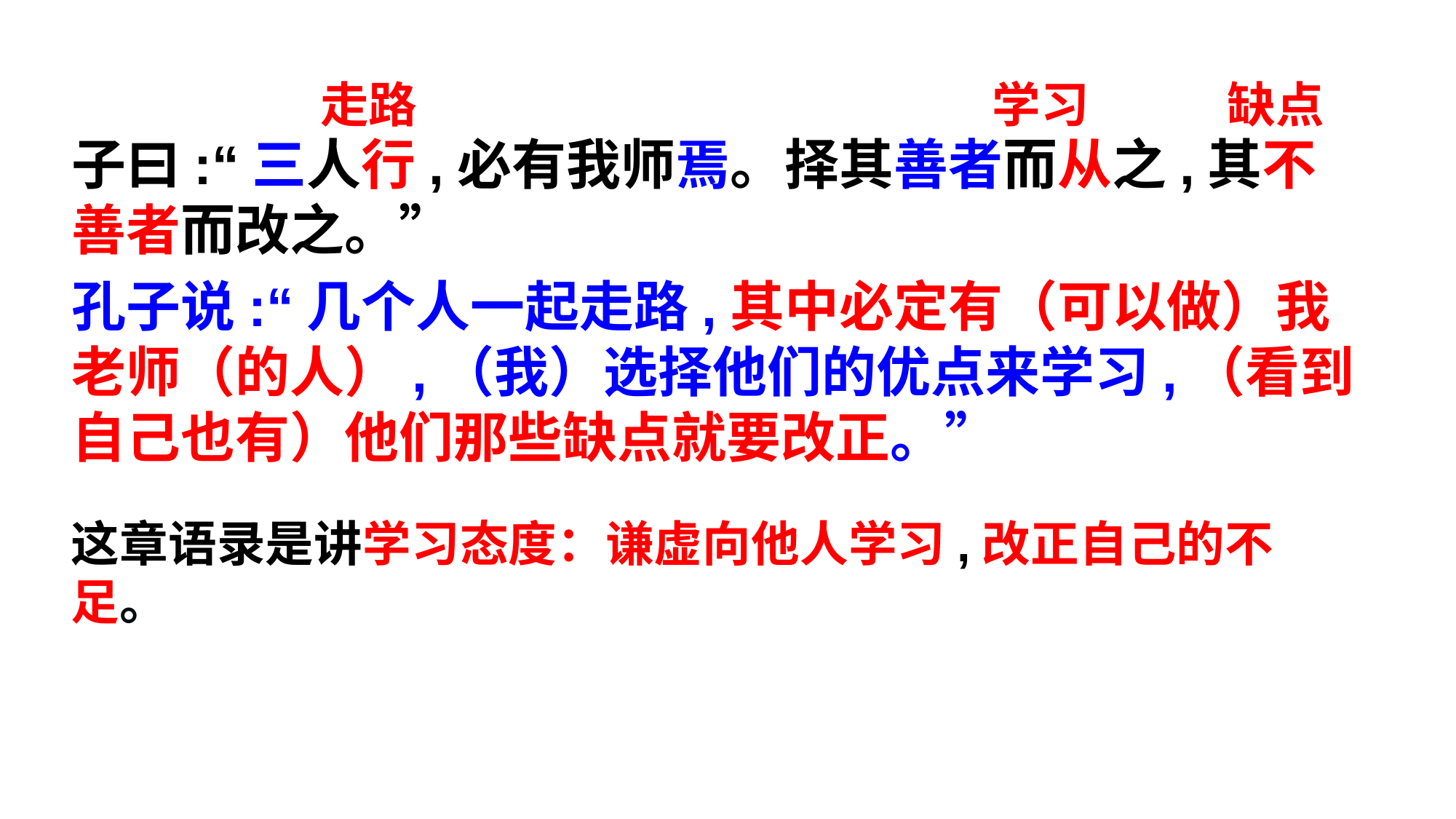

走路
学习
缺点
子曰:“三人行,必有我师焉。择其善者而从之,其不善者而改之。”
孔子说:“几个人一起走路,其中必定有（可以做）我老师（的人）,（我）选择他们的优点来学习,（看到自己也有）他们那些缺点就要改正。”
这章语录是讲学习态度：谦虚向他人学习,改正自己的不足。